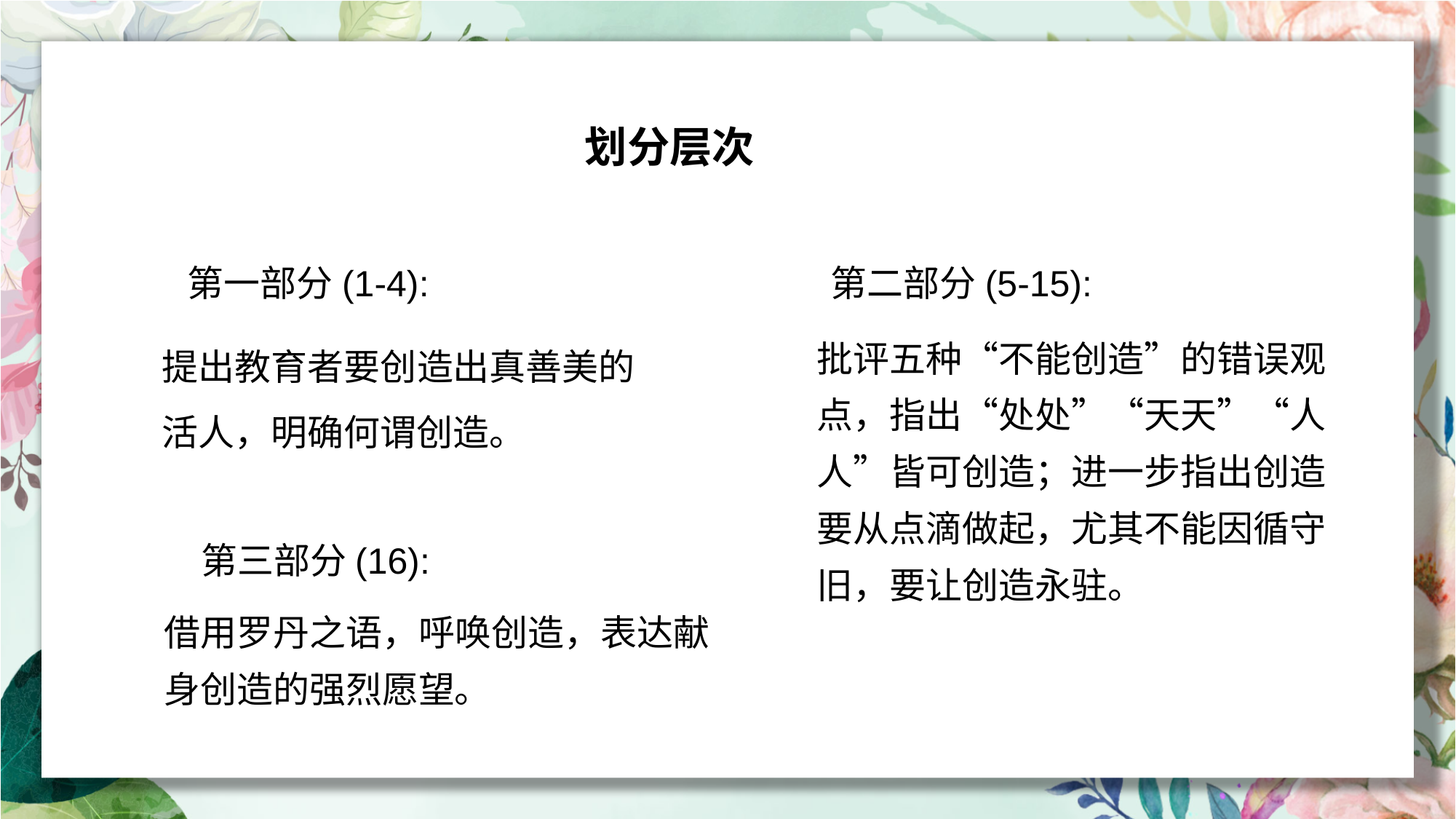

划分层次
第一部分(1-4):
第二部分(5-15):
提出教育者要创造出真善美的活人，明确何谓创造。
批评五种“不能创造”的错误观点，指出“处处”“天天”“人人”皆可创造；进一步指出创造要从点滴做起，尤其不能因循守旧，要让创造永驻。
第三部分(16):
借用罗丹之语，呼唤创造，表达献身创造的强烈愿望。